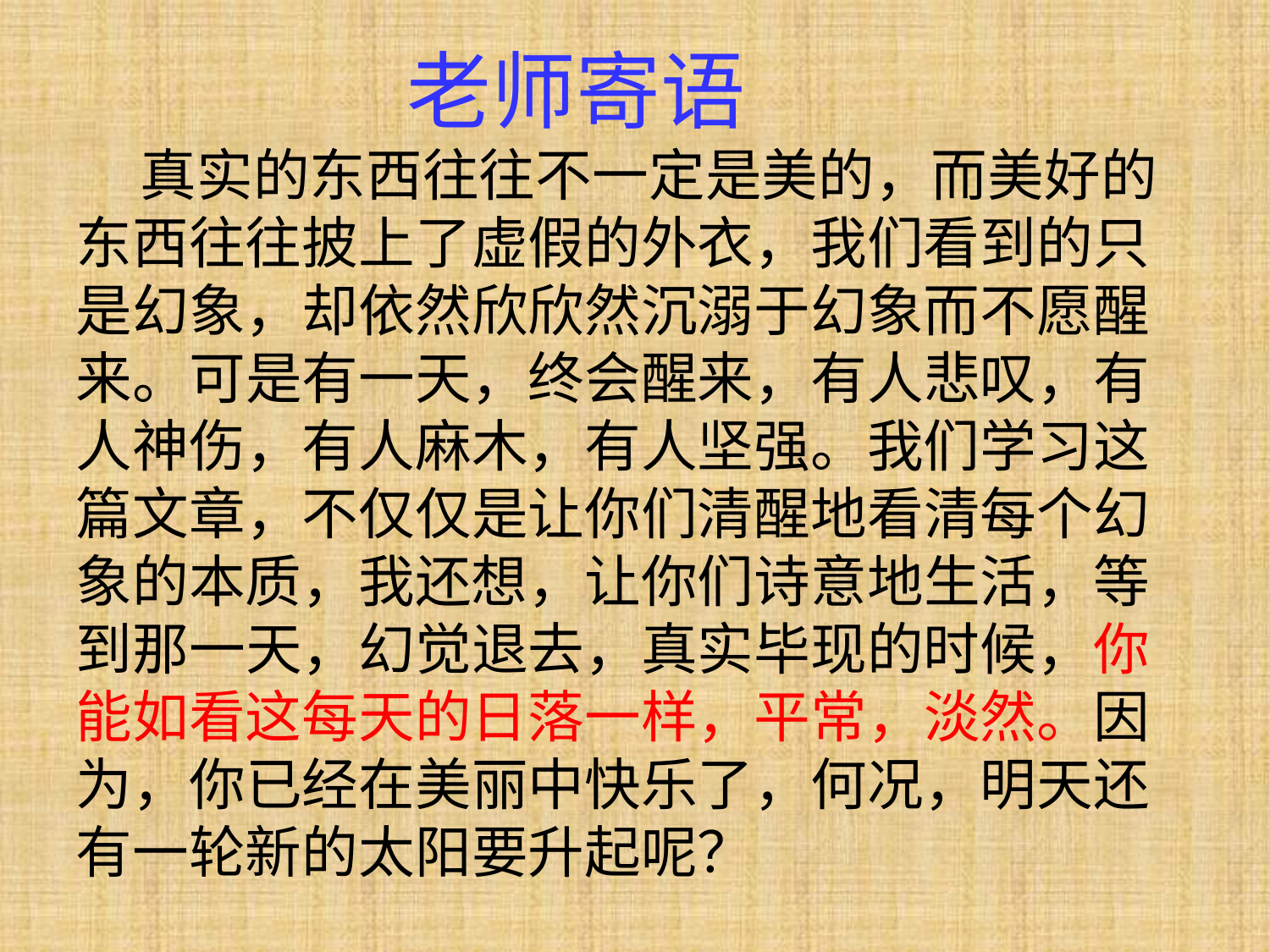

老师寄语
    真实的东西往往不一定是美的，而美好的东西往往披上了虚假的外衣，我们看到的只是幻象，却依然欣欣然沉溺于幻象而不愿醒来。可是有一天，终会醒来，有人悲叹，有人神伤，有人麻木，有人坚强。我们学习这篇文章，不仅仅是让你们清醒地看清每个幻象的本质，我还想，让你们诗意地生活，等到那一天，幻觉退去，真实毕现的时候，你能如看这每天的日落一样，平常，淡然。因为，你已经在美丽中快乐了，何况，明天还有一轮新的太阳要升起呢？